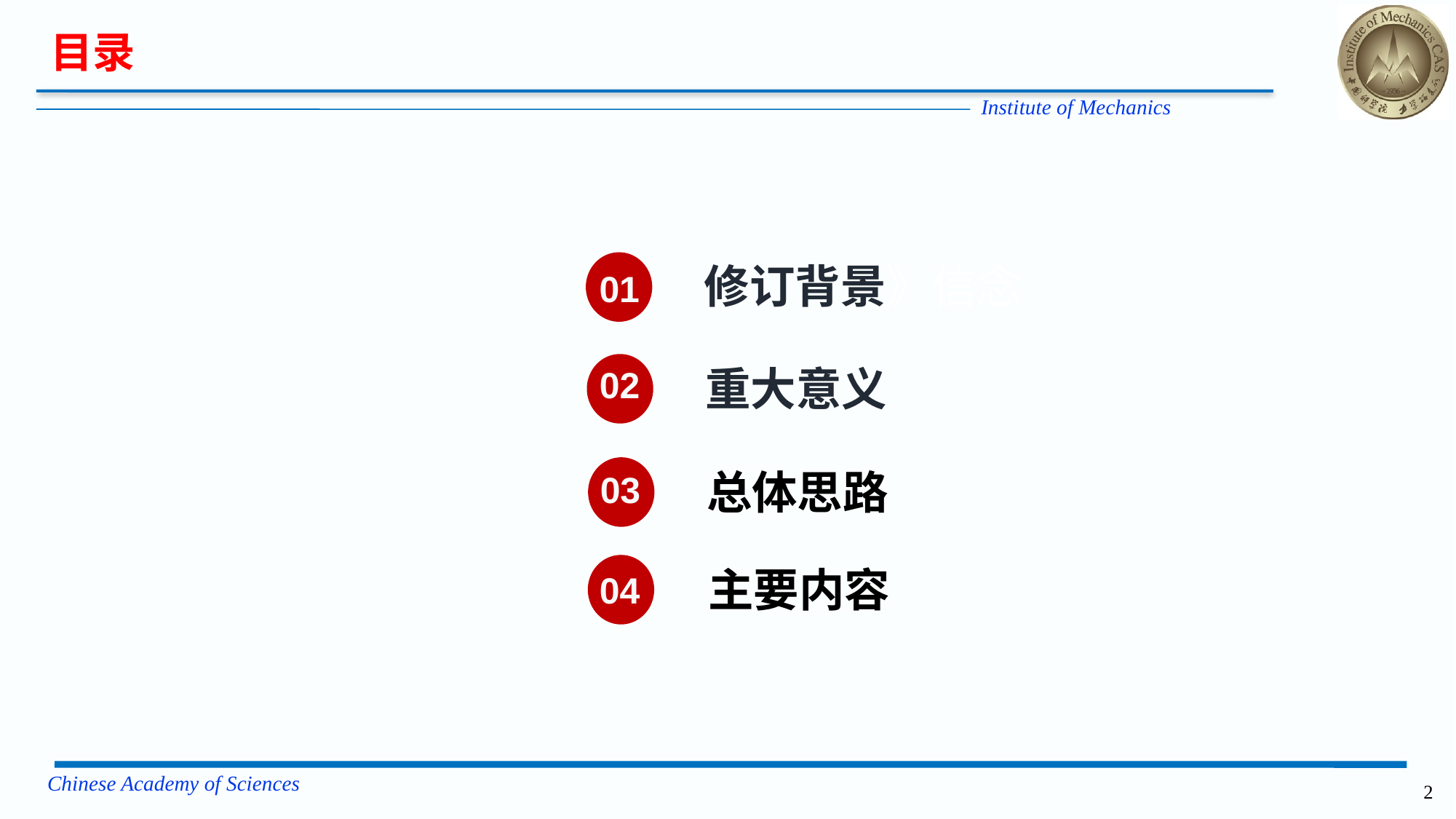

目录

01

修订背景》信念
重大意义
02
总体思路
03
主要内容
04
2